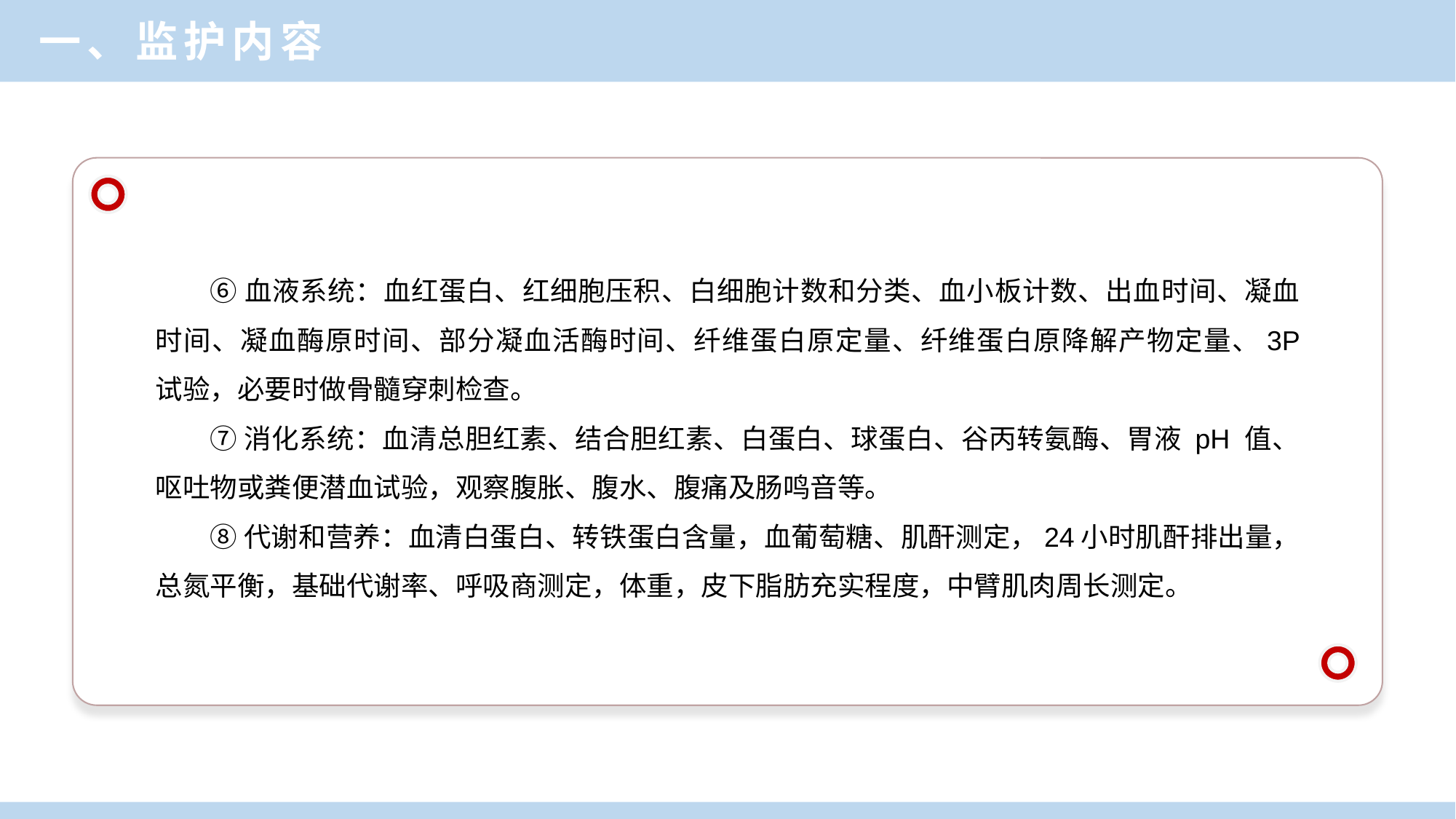

一、监护内容

⑥血液系统：血红蛋白、红细胞压积、白细胞计数和分类、血小板计数、出血时间、凝血时间、凝血酶原时间、部分凝血活酶时间、纤维蛋白原定量、纤维蛋白原降解产物定量、3P 试验，必要时做骨髓穿刺检查。
⑦消化系统：血清总胆红素、结合胆红素、白蛋白、球蛋白、谷丙转氨酶、胃液 pH 值、呕吐物或粪便潜血试验，观察腹胀、腹水、腹痛及肠鸣音等。
⑧代谢和营养：血清白蛋白、转铁蛋白含量，血葡萄糖、肌酐测定，24小时肌酐排出量，总氮平衡，基础代谢率、呼吸商测定，体重，皮下脂肪充实程度，中臂肌肉周长测定。